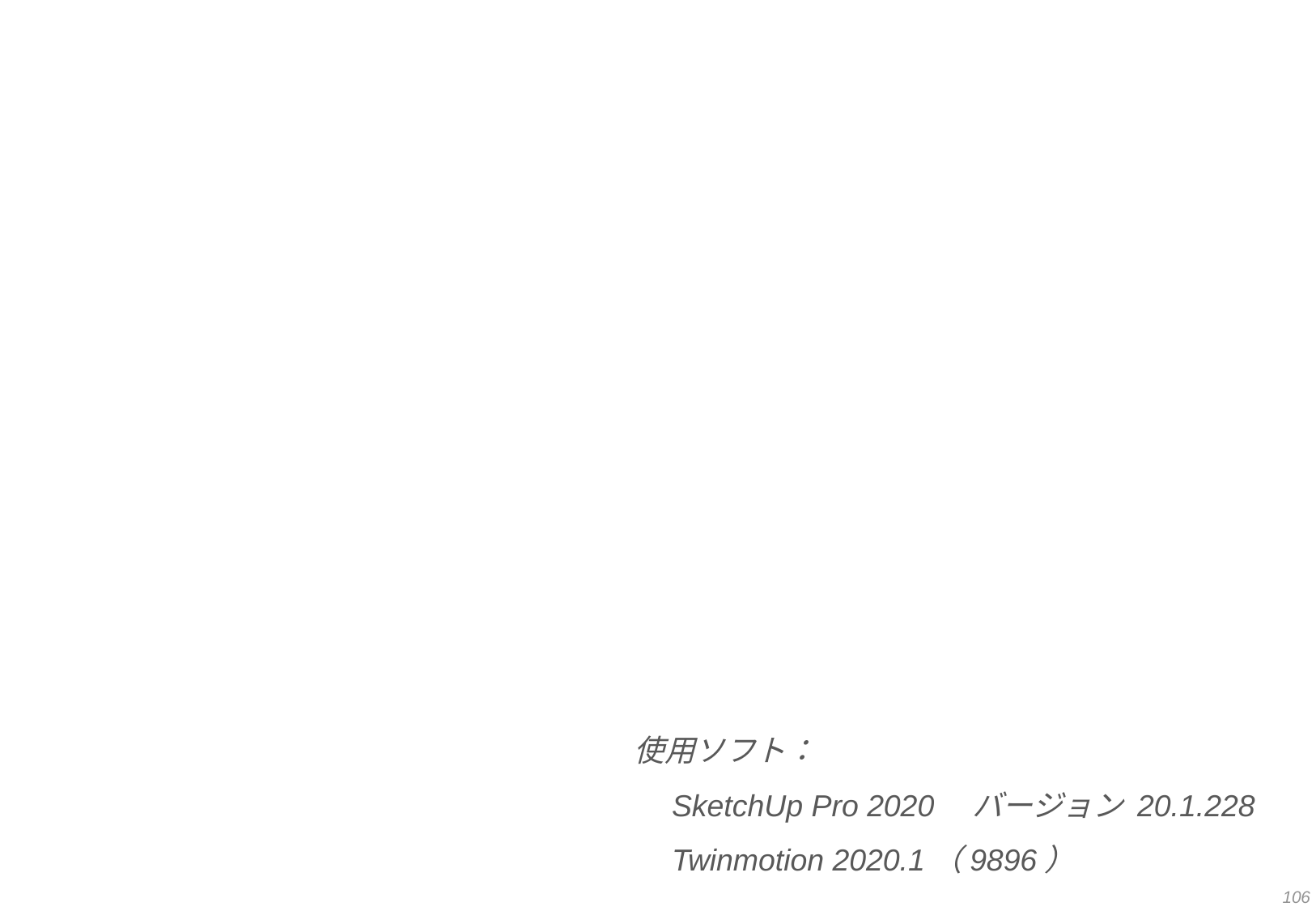

使用ソフト：
　SketchUp Pro 2020　バージョン 20.1.228
　Twinmotion 2020.1（9896）
106